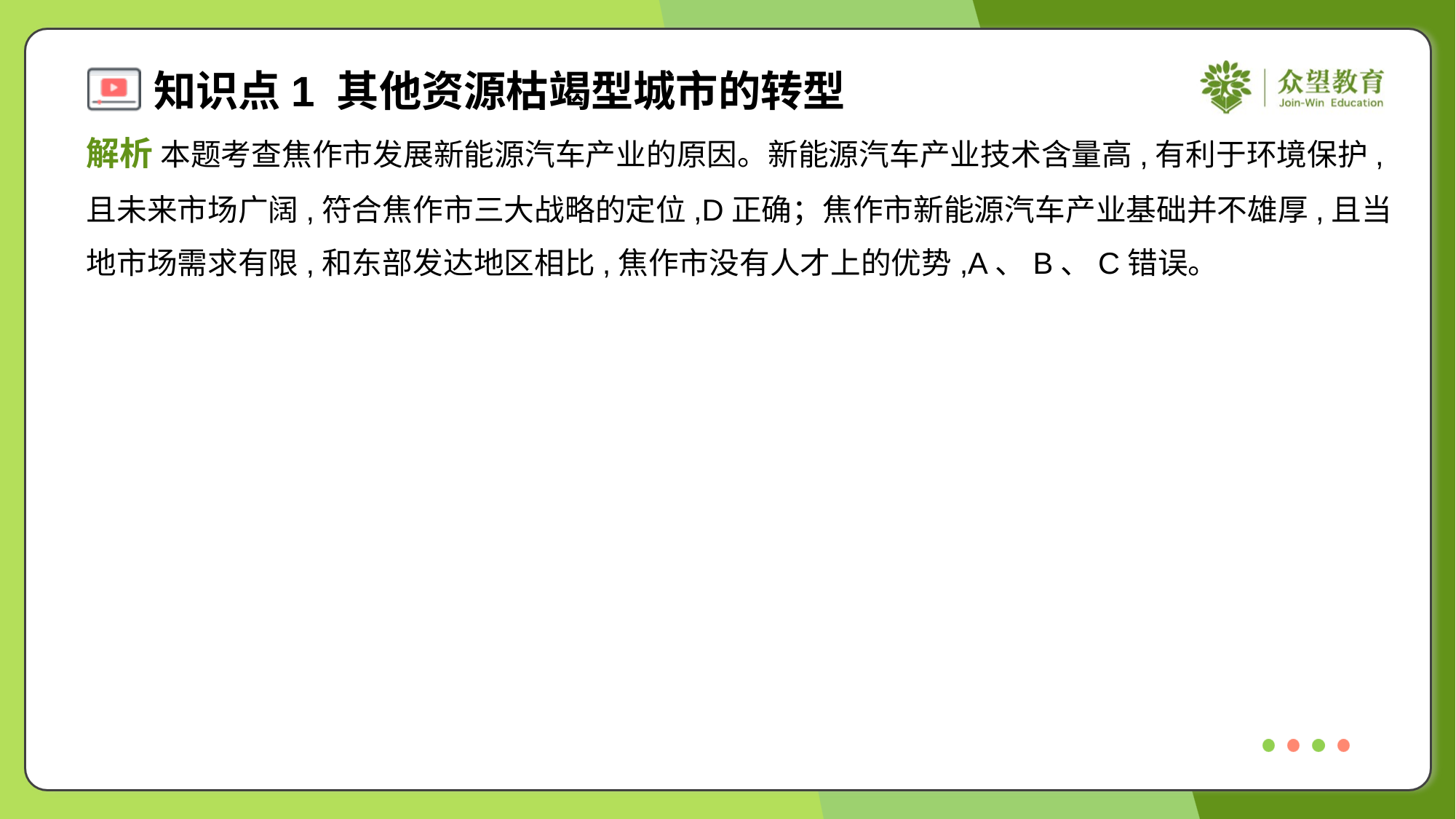

解析 本题考查焦作市发展新能源汽车产业的原因。新能源汽车产业技术含量高,有利于环境保护,
且未来市场广阔,符合焦作市三大战略的定位,D正确；焦作市新能源汽车产业基础并不雄厚,且当
地市场需求有限,和东部发达地区相比,焦作市没有人才上的优势,A、B、C错误。